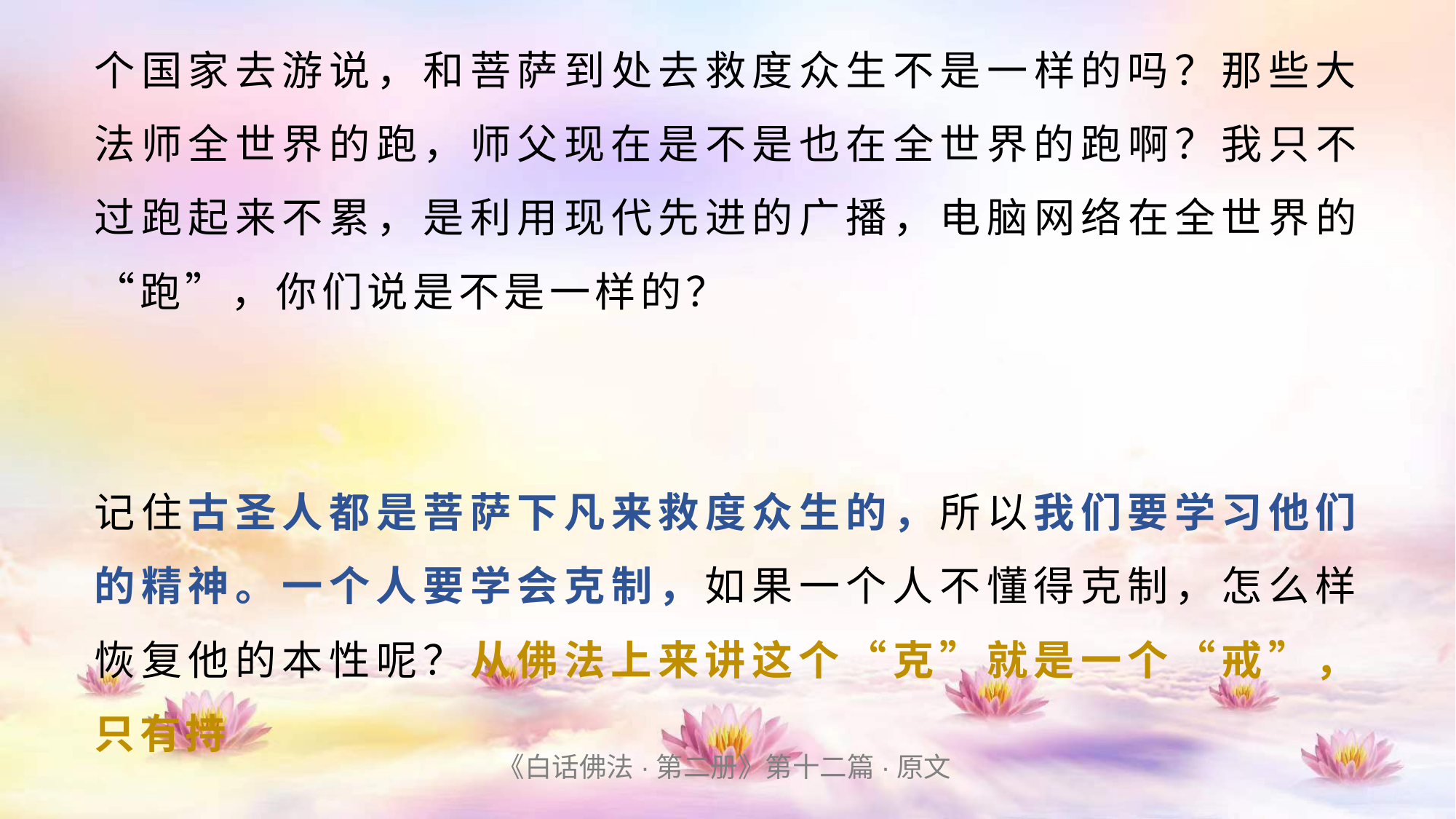

# 个国家去游说，和菩萨到处去救度众生不是一样的吗？那些大法师全世界的跑，师父现在是不是也在全世界的跑啊？我只不过跑起来不累，是利用现代先进的广播，电脑网络在全世界的“跑”，你们说是不是一样的？ 记住古圣人都是菩萨下凡来救度众生的，所以我们要学习他们的精神。一个人要学会克制，如果一个人不懂得克制，怎么样恢复他的本性呢？从佛法上来讲这个“克”就是一个“戒”，只有持
《白话佛法·第二册》第十二篇·原文